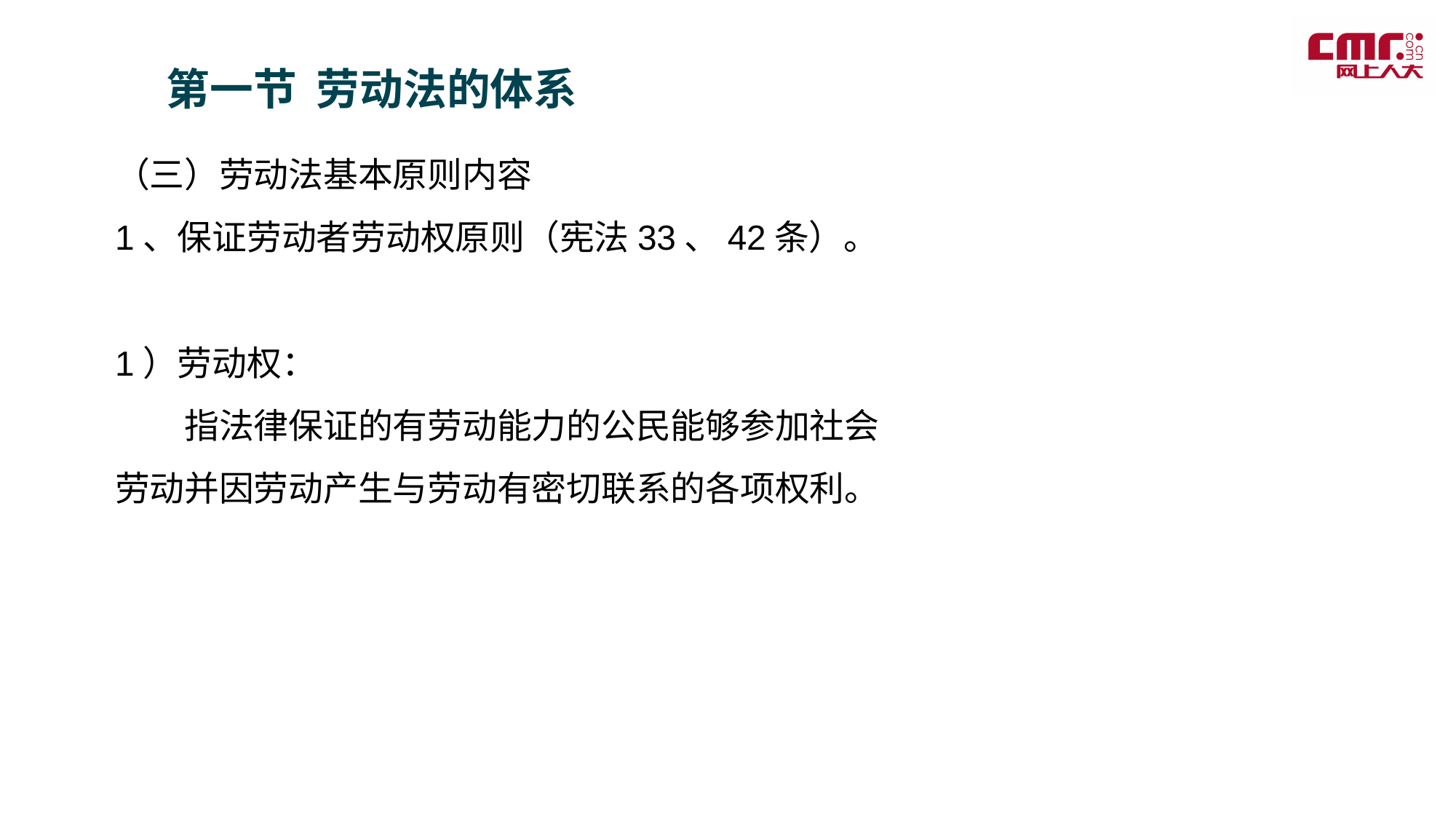

第一节  劳动法的体系
（三）劳动法基本原则内容
1、保证劳动者劳动权原则（宪法33、42条）。
1）劳动权：
　　指法律保证的有劳动能力的公民能够参加社会劳动并因劳动产生与劳动有密切联系的各项权利。